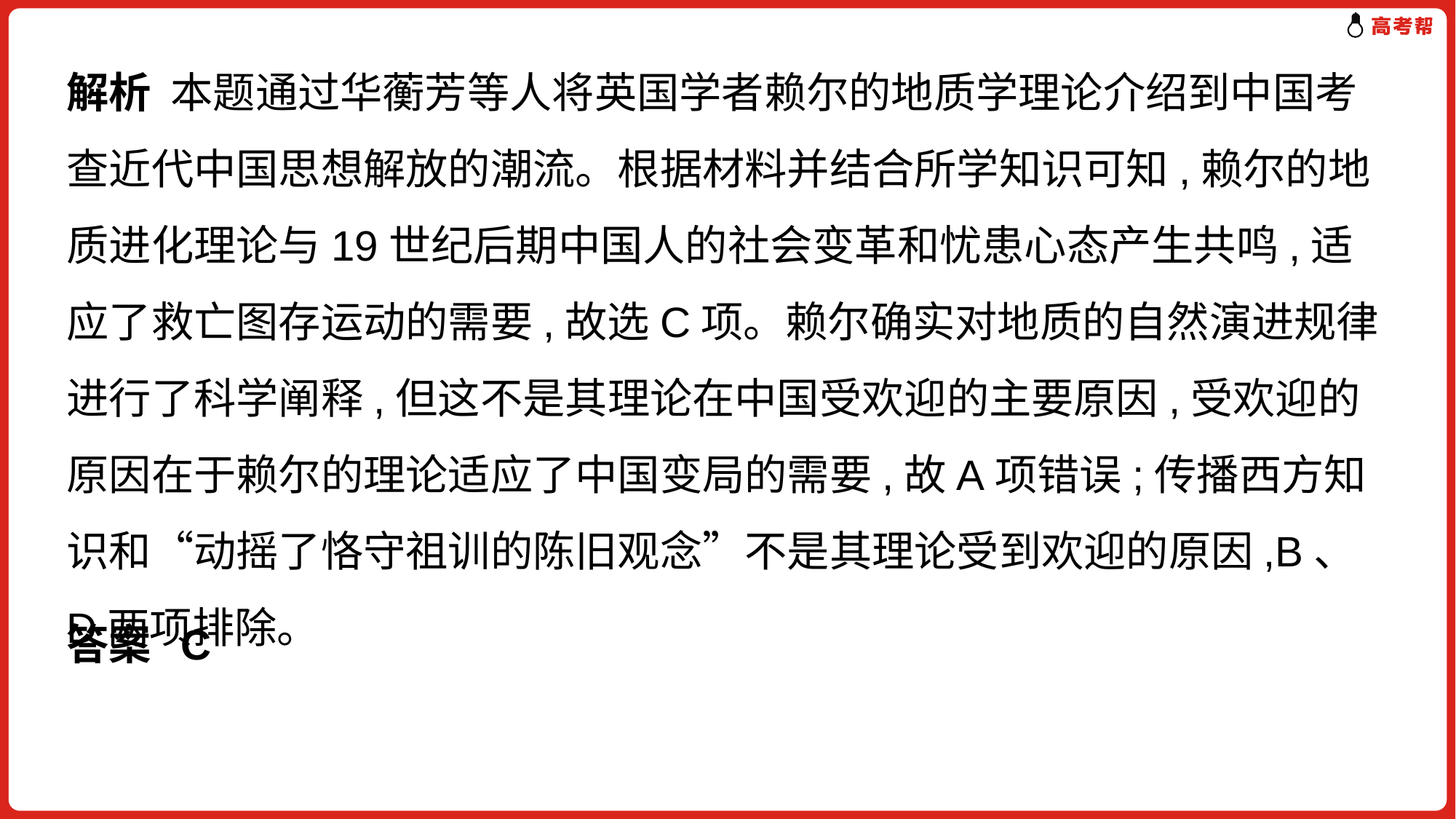

解析  本题通过华蘅芳等人将英国学者赖尔的地质学理论介绍到中国考查近代中国思想解放的潮流。根据材料并结合所学知识可知,赖尔的地质进化理论与19世纪后期中国人的社会变革和忧患心态产生共鸣,适应了救亡图存运动的需要,故选C项。赖尔确实对地质的自然演进规律进行了科学阐释,但这不是其理论在中国受欢迎的主要原因,受欢迎的原因在于赖尔的理论适应了中国变局的需要,故A项错误;传播西方知识和“动摇了恪守祖训的陈旧观念”不是其理论受到欢迎的原因,B、D两项排除。
答案  C